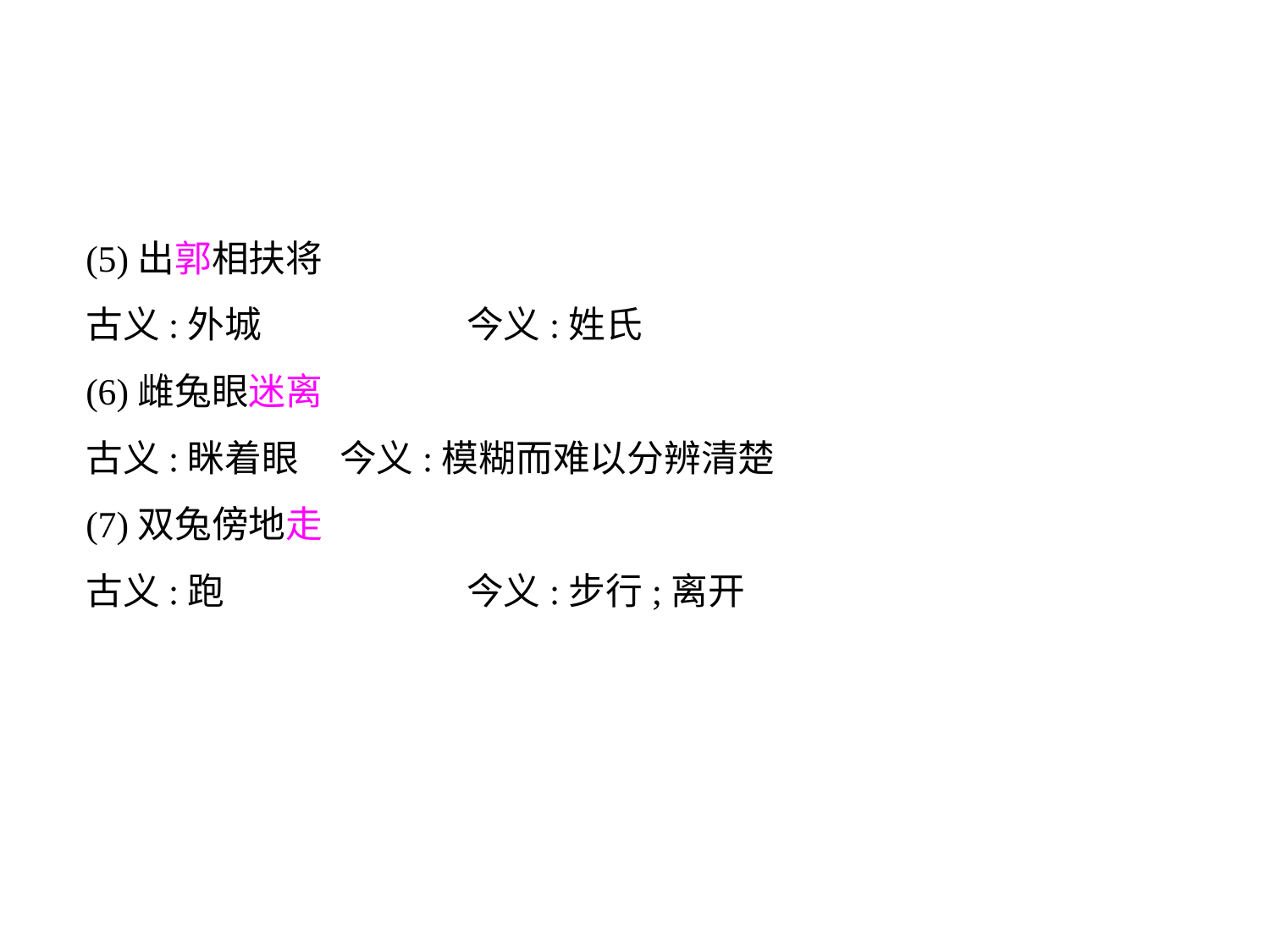

(5)出郭相扶将
古义:外城		今义:姓氏
(6)雌兔眼迷离
古义:眯着眼	今义:模糊而难以分辨清楚
(7)双兔傍地走
古义:跑		今义:步行;离开